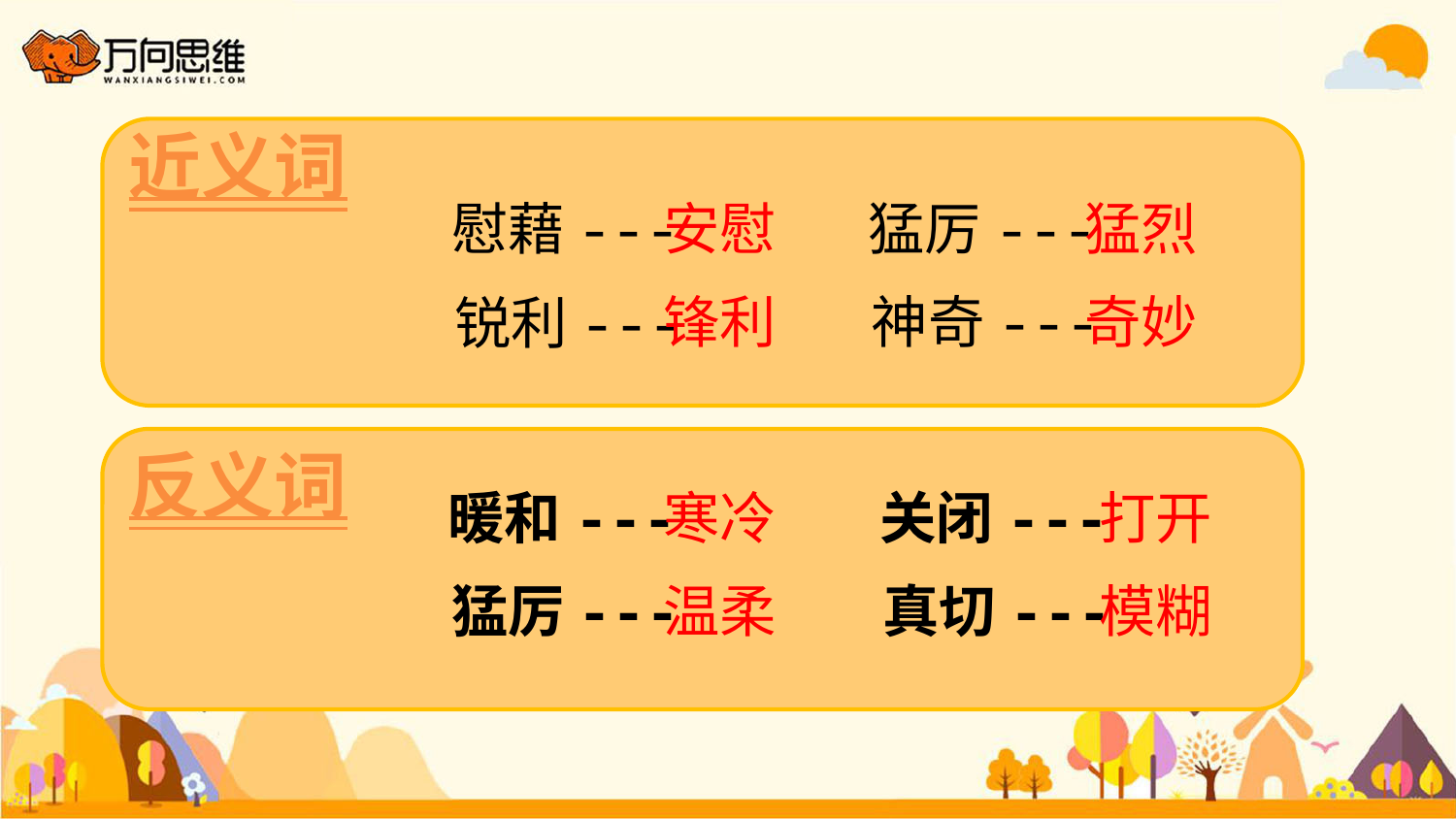

近义词

慰藉---
安慰
猛厉---
猛烈
锋利
神奇---
奇妙
锐利---

反义词
暖和---
寒冷
关闭---
打开
猛厉---
温柔
真切---
模糊